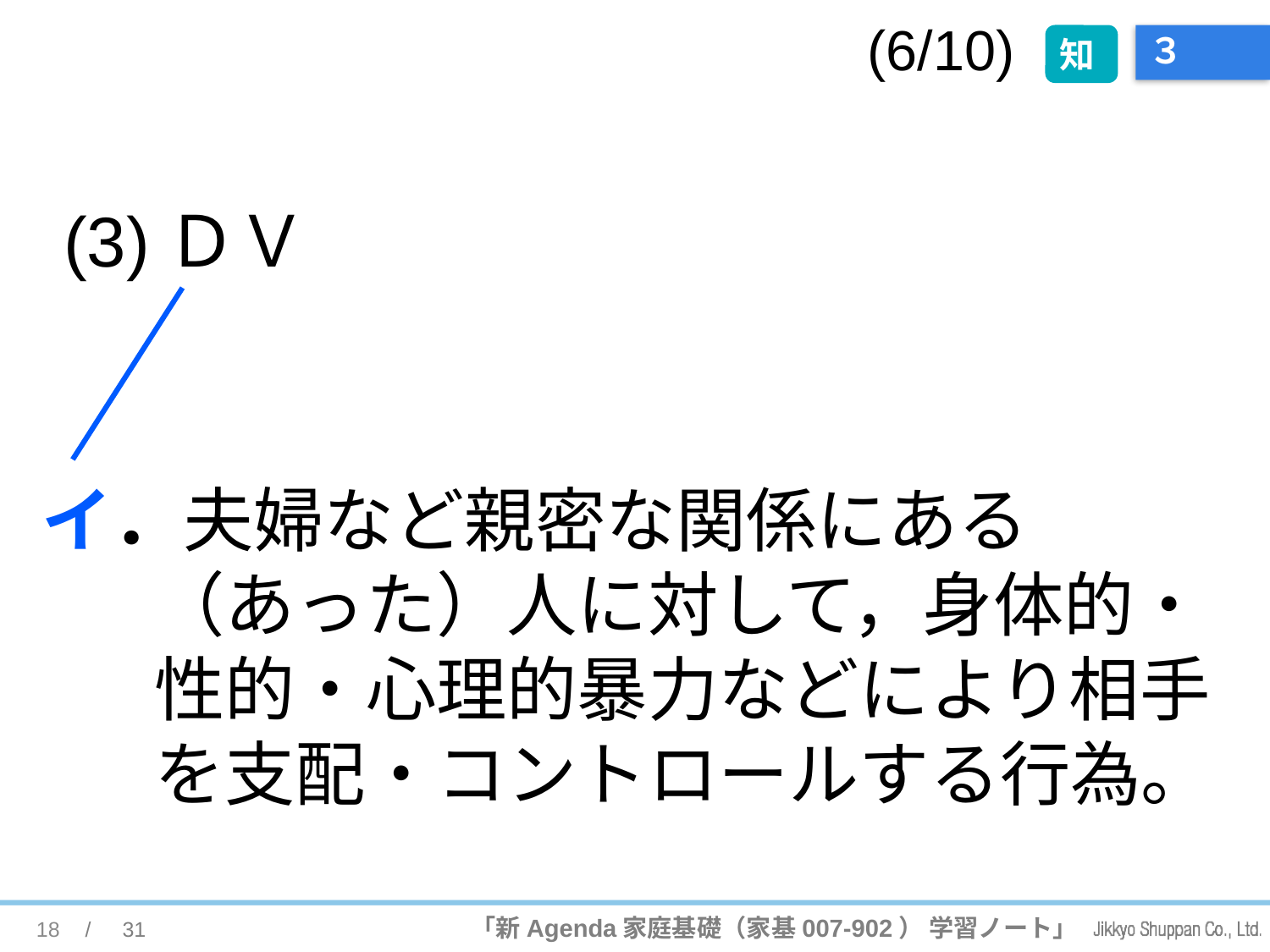

(6/10)
知
# ３
(3)ＤＶ
イ．夫婦など親密な関係にある（あった）人に対して，身体的・性的・心理的暴力などにより相手を支配・コントロールする行為。
18